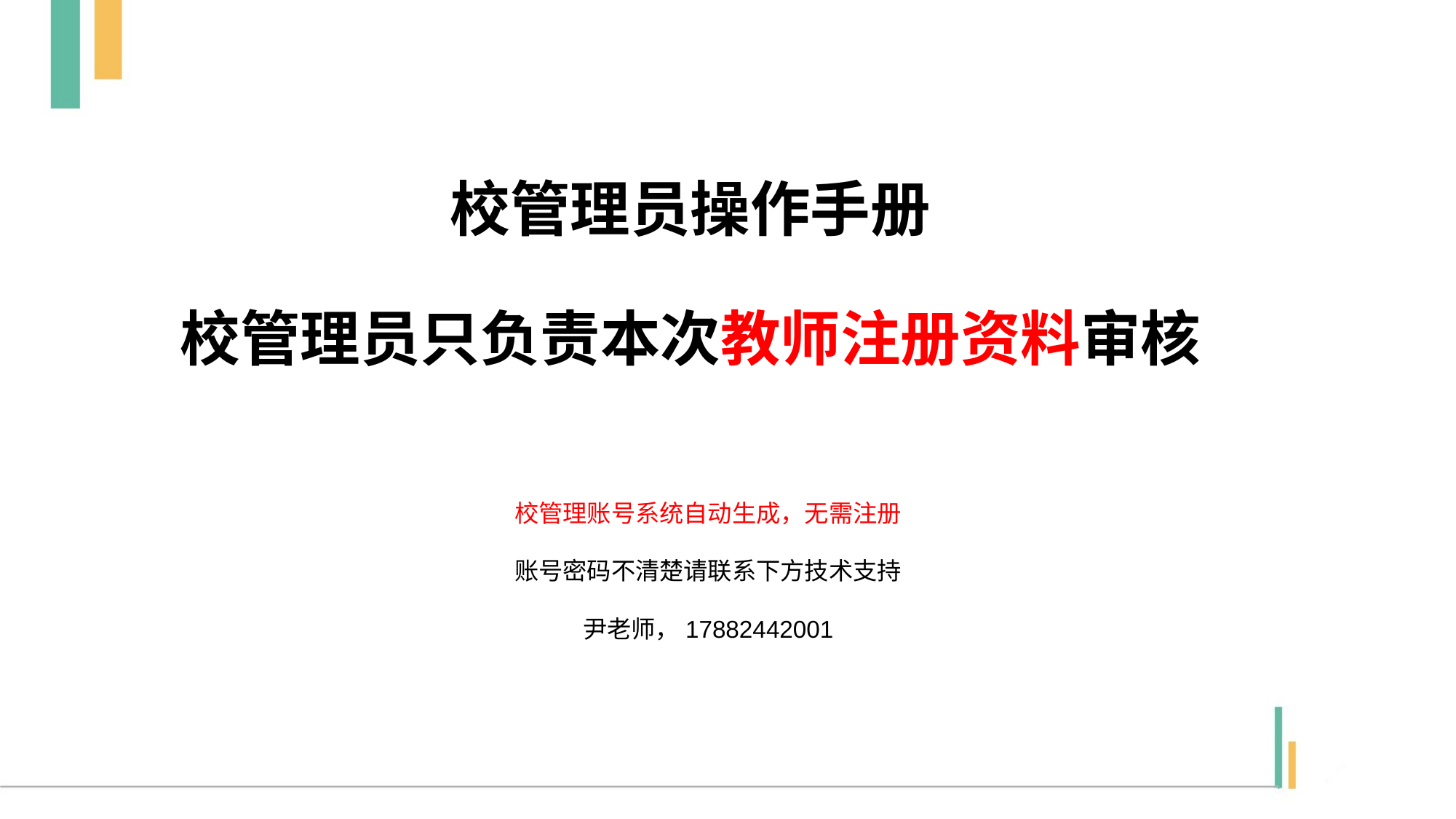

校管理员操作手册
校管理员只负责本次教师注册资料审核
校管理账号系统自动生成，无需注册

账号密码不清楚请联系下方技术支持

尹老师，17882442001